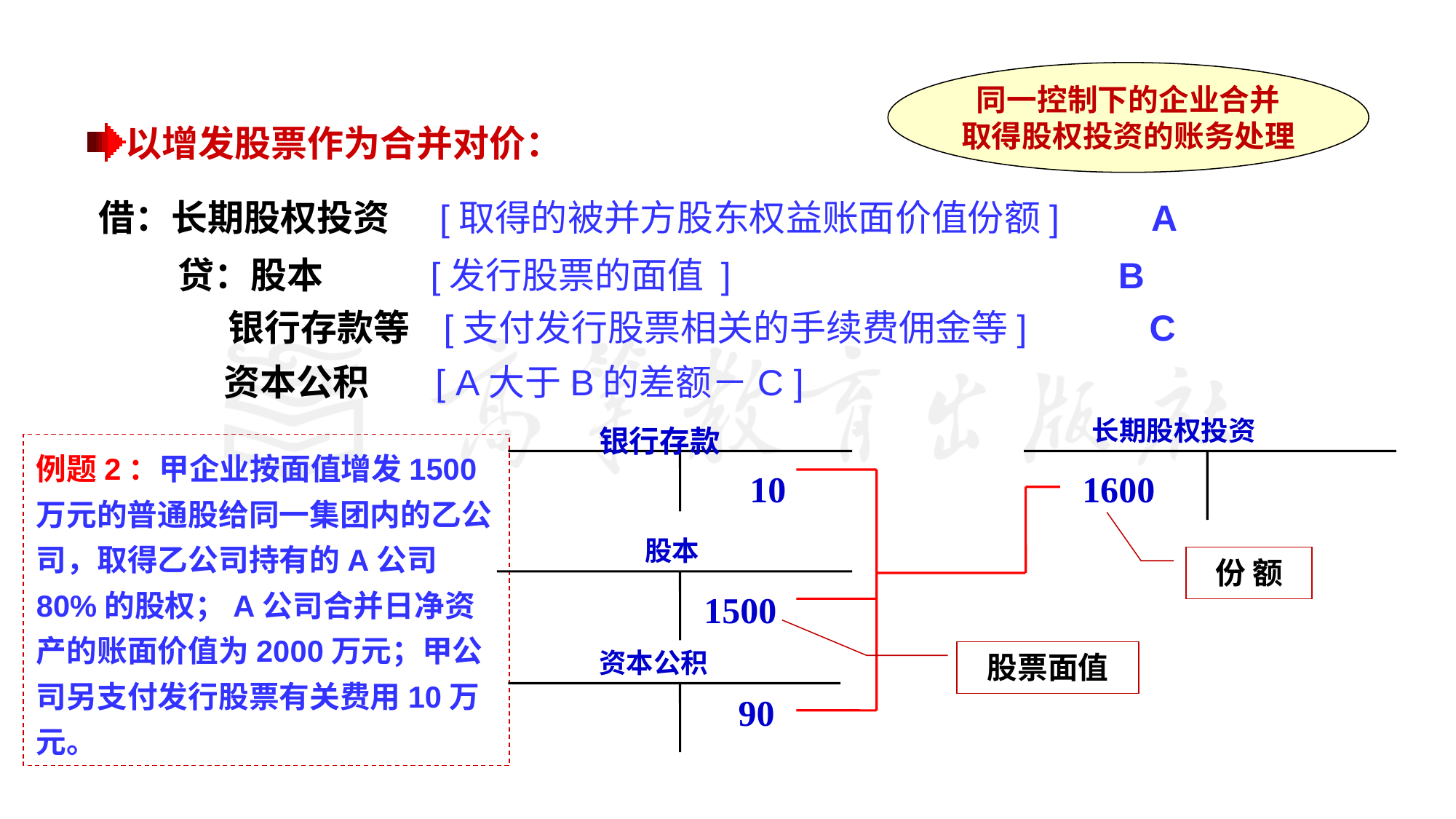

同一控制下的企业合并
取得股权投资的账务处理
以增发股票作为合并对价：
借：长期股权投资     [取得的被并方股东权益账面价值份额]         A
   贷：股本            [发行股票的面值 ]                                      B
          银行存款等   [支付发行股票相关的手续费佣金等]            C
          资本公积       [ A大于B的差额－C ]
长期股权投资
银行存款

股本

资本公积

例题2：甲企业按面值增发1500万元的普通股给同一集团内的乙公司，取得乙公司持有的A公司80%的股权；A公司合并日净资产的账面价值为2000万元；甲公司另支付发行股票有关费用10万元。
10
1600

1500

90

份 额
股票面值